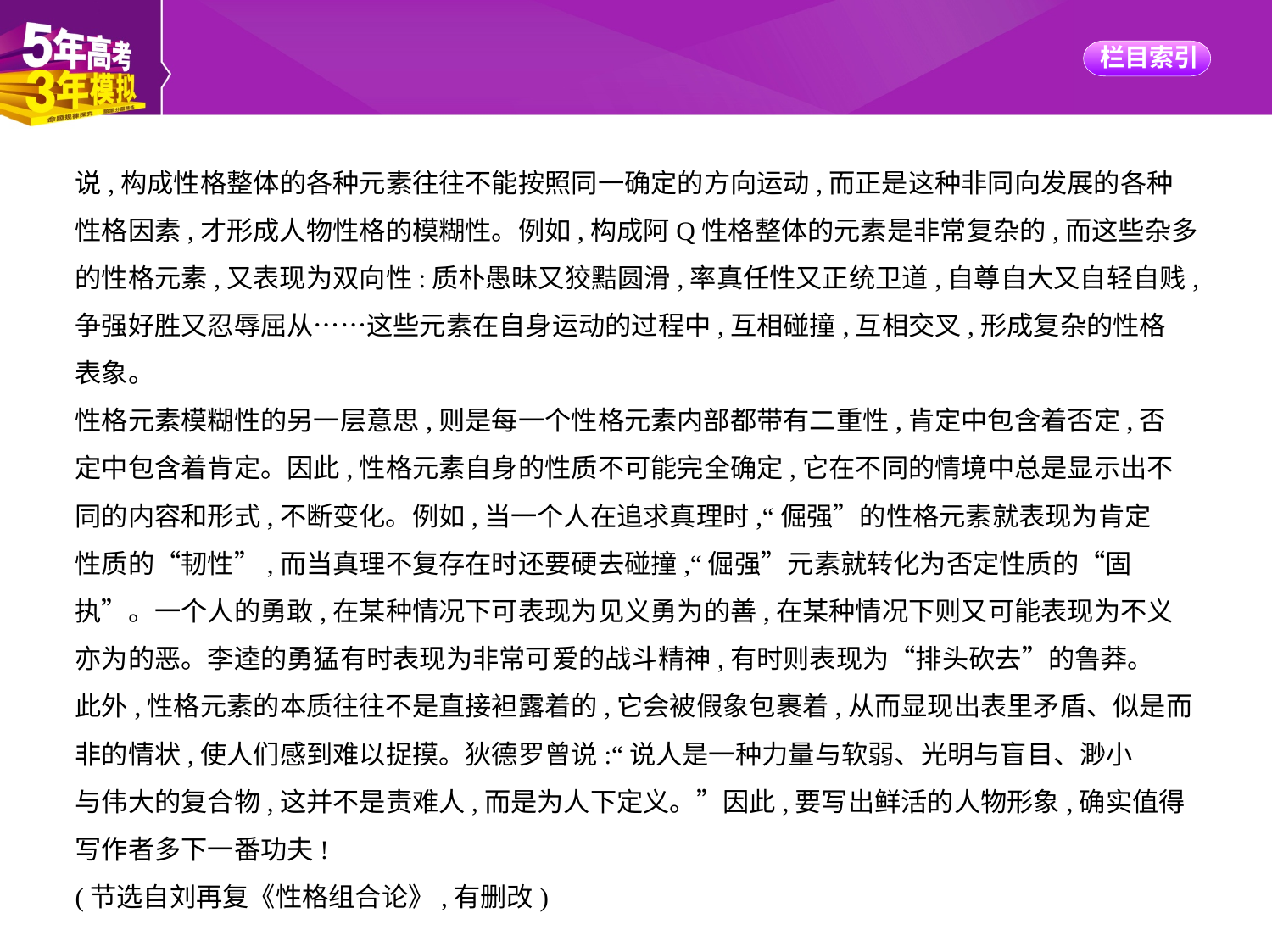

说,构成性格整体的各种元素往往不能按照同一确定的方向运动,而正是这种非同向发展的各种
性格因素,才形成人物性格的模糊性。例如,构成阿Q性格整体的元素是非常复杂的,而这些杂多
的性格元素,又表现为双向性:质朴愚昧又狡黠圆滑,率真任性又正统卫道,自尊自大又自轻自贱,
争强好胜又忍辱屈从……这些元素在自身运动的过程中,互相碰撞,互相交叉,形成复杂的性格
表象。
性格元素模糊性的另一层意思,则是每一个性格元素内部都带有二重性,肯定中包含着否定,否
定中包含着肯定。因此,性格元素自身的性质不可能完全确定,它在不同的情境中总是显示出不
同的内容和形式,不断变化。例如,当一个人在追求真理时,“倔强”的性格元素就表现为肯定
性质的“韧性”,而当真理不复存在时还要硬去碰撞,“倔强”元素就转化为否定性质的“固
执”。一个人的勇敢,在某种情况下可表现为见义勇为的善,在某种情况下则又可能表现为不义
亦为的恶。李逵的勇猛有时表现为非常可爱的战斗精神,有时则表现为“排头砍去”的鲁莽。
此外,性格元素的本质往往不是直接袒露着的,它会被假象包裹着,从而显现出表里矛盾、似是而非的情状,使人们感到难以捉摸。狄德罗曾说:“说人是一种力量与软弱、光明与盲目、渺小
与伟大的复合物,这并不是责难人,而是为人下定义。”因此,要写出鲜活的人物形象,确实值得
写作者多下一番功夫!
(节选自刘再复《性格组合论》,有删改)